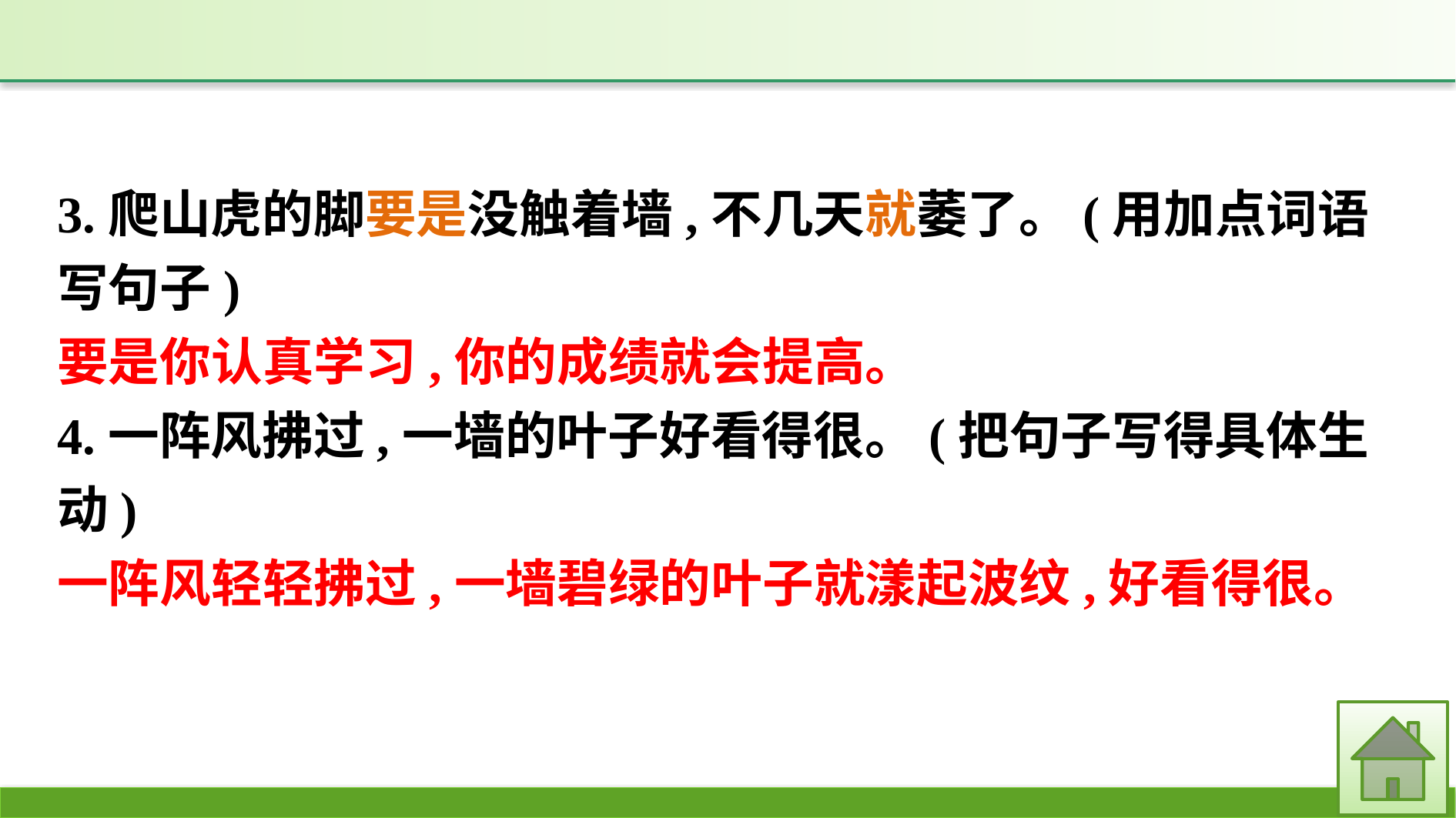

3.爬山虎的脚要是没触着墙,不几天就萎了。(用加点词语写句子)
要是你认真学习,你的成绩就会提高。
4.一阵风拂过,一墙的叶子好看得很。(把句子写得具体生动)
一阵风轻轻拂过,一墙碧绿的叶子就漾起波纹,好看得很。